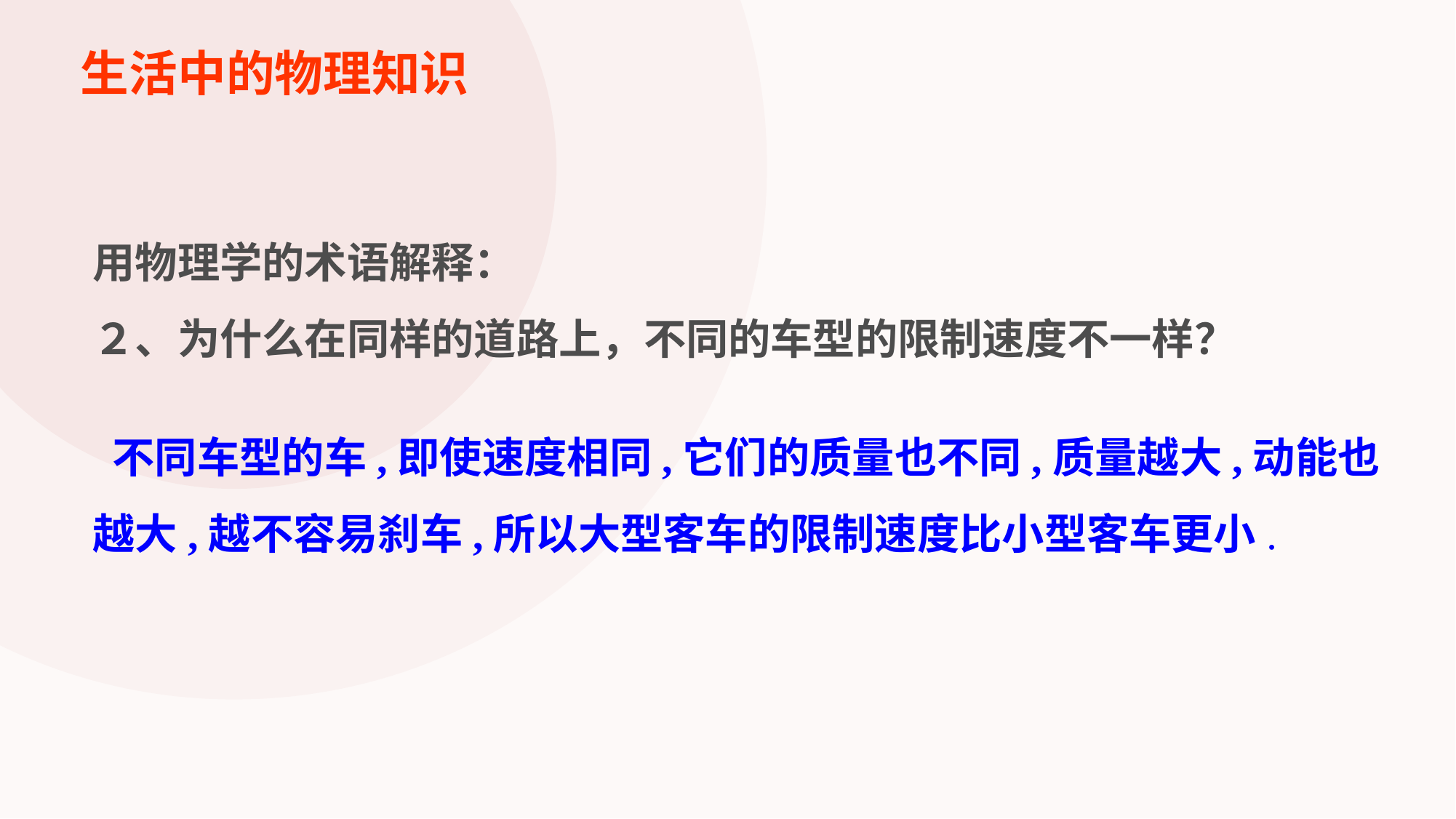

生活中的物理知识
用物理学的术语解释：
２、为什么在同样的道路上，不同的车型的限制速度不一样？
 不同车型的车,即使速度相同,它们的质量也不同,质量越大,动能也越大,越不容易刹车,所以大型客车的限制速度比小型客车更小.